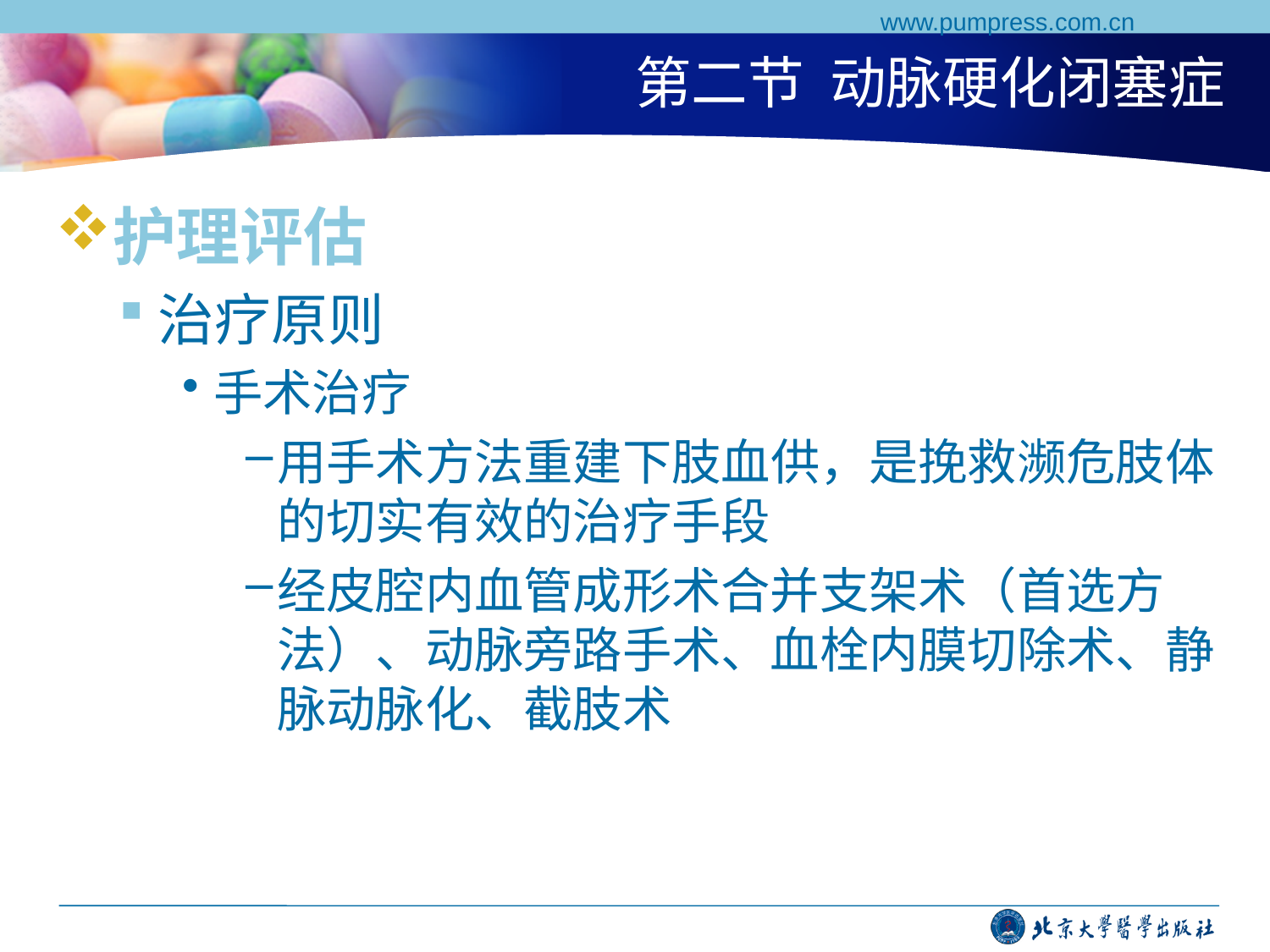

www.pumpress.com.cn
# 第二节  动脉硬化闭塞症
护理评估
治疗原则
手术治疗
用手术方法重建下肢血供，是挽救濒危肢体的切实有效的治疗手段
经皮腔内血管成形术合并支架术（首选方法）、动脉旁路手术、血栓内膜切除术、静脉动脉化、截肢术